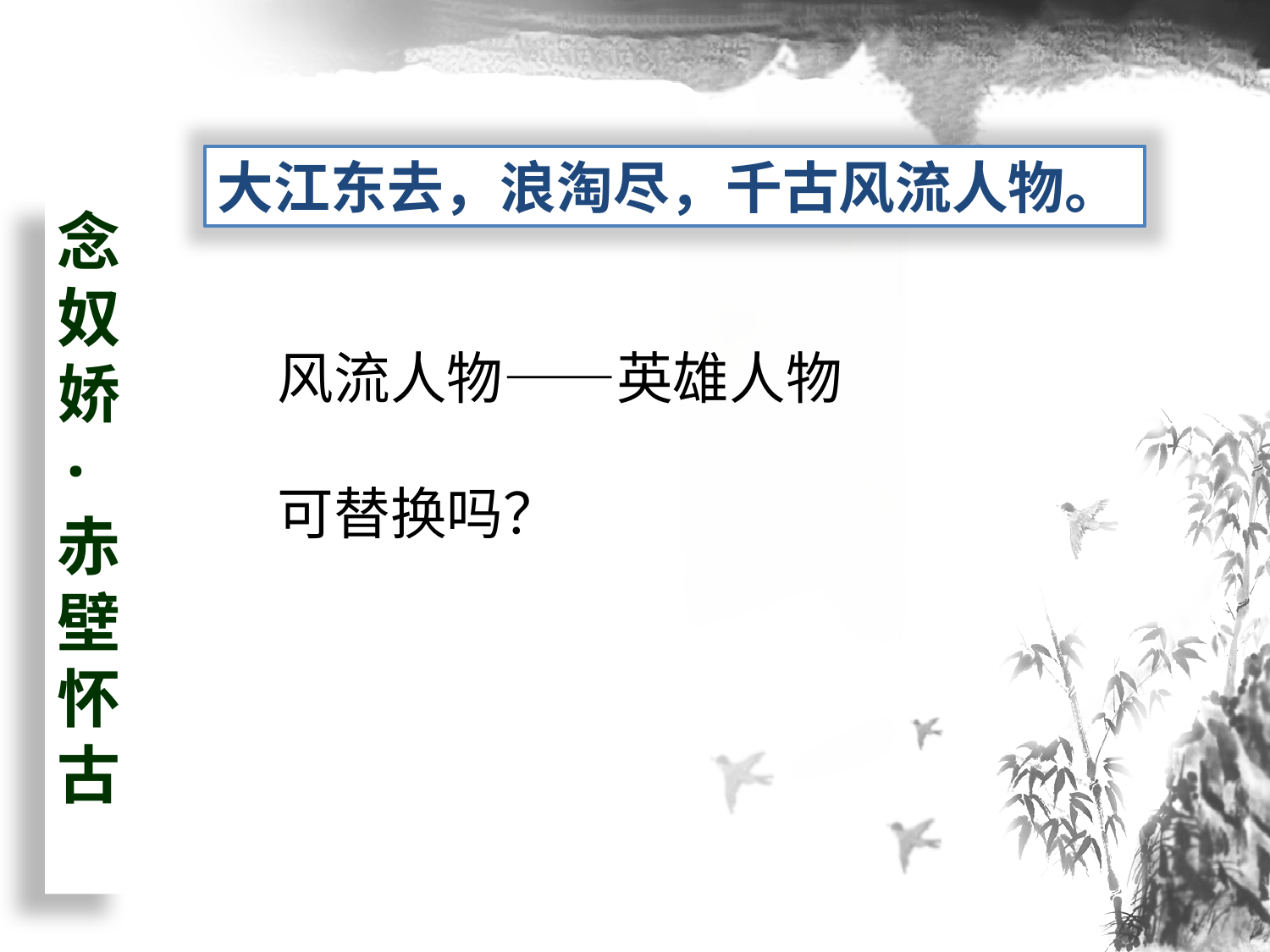

大江东去，浪淘尽，千古风流人物。
念奴娇·赤壁怀古

风流人物——英雄人物

可替换吗？